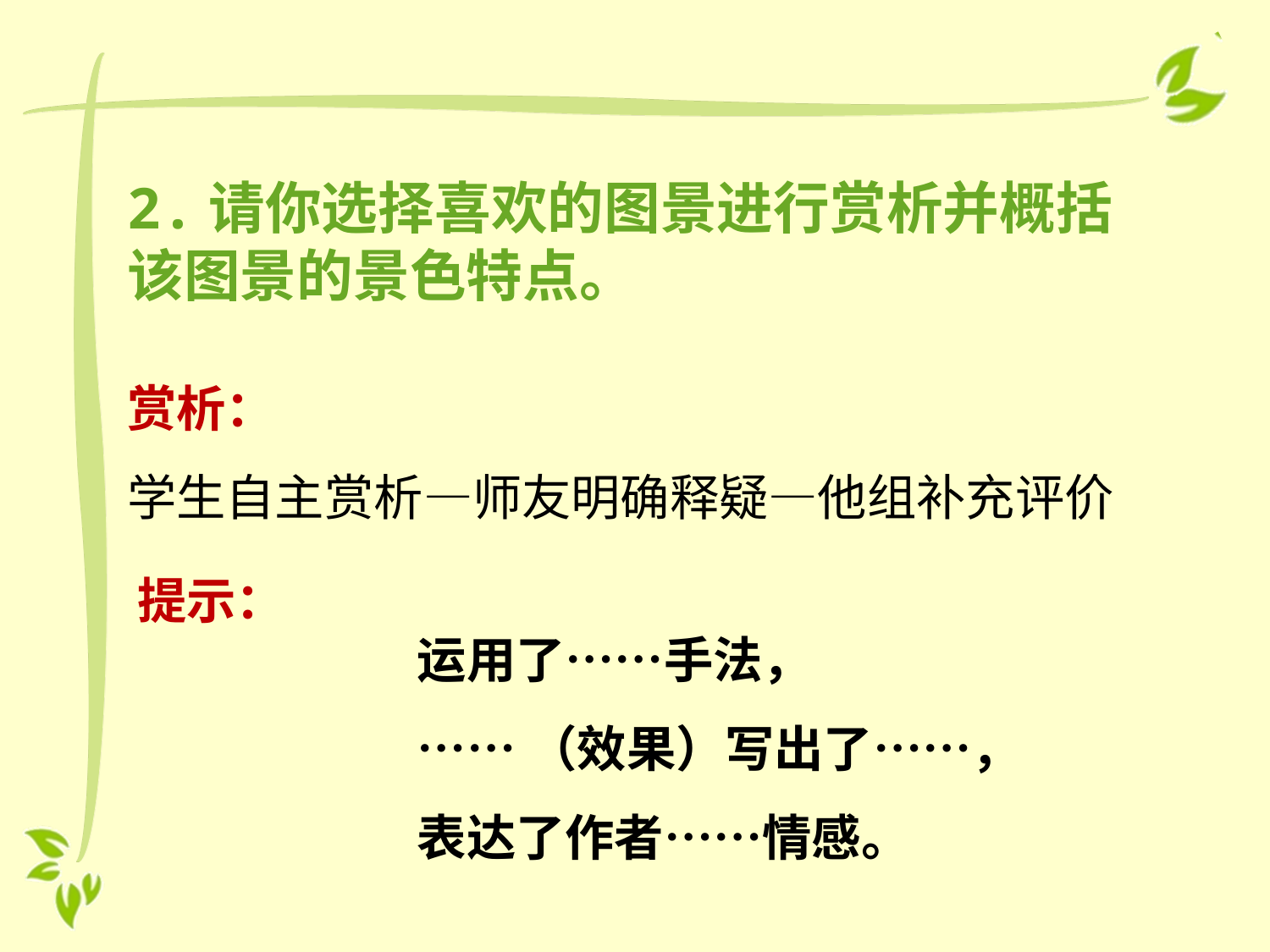

2.请你选择喜欢的图景进行赏析并概括该图景的景色特点。
赏析：
学生自主赏析—师友明确释疑—他组补充评价
提示：
运用了……手法，
……（效果）写出了……，
表达了作者……情感。